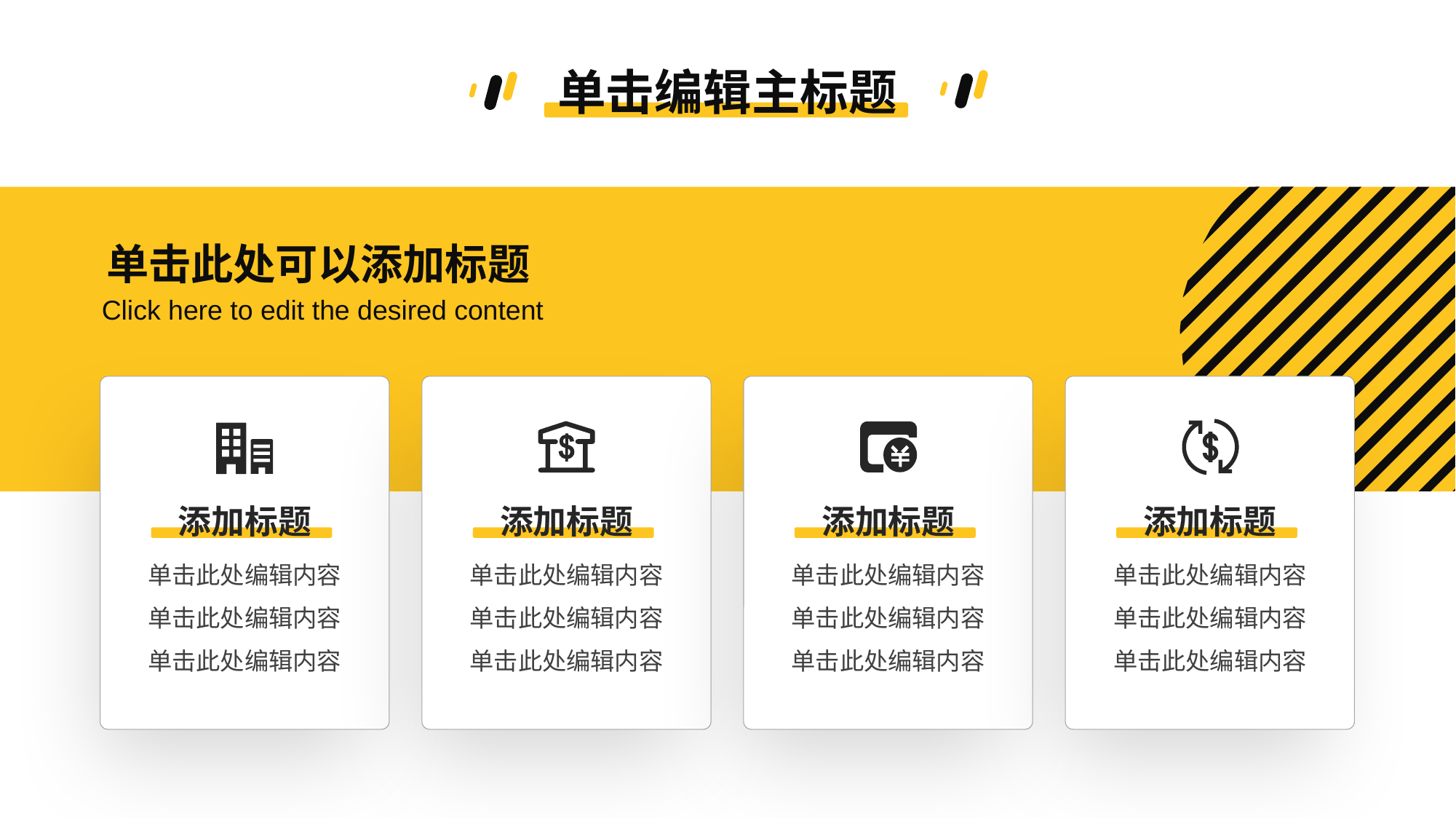

单击编辑主标题

单击此处可以添加标题
Click here to edit the desired content

添加标题

单击此处编辑内容
单击此处编辑内容
单击此处编辑内容

添加标题

单击此处编辑内容
单击此处编辑内容
单击此处编辑内容

添加标题
添加标题

单击此处编辑内容
单击此处编辑内容
单击此处编辑内容
单击此处编辑内容
单击此处编辑内容
单击此处编辑内容